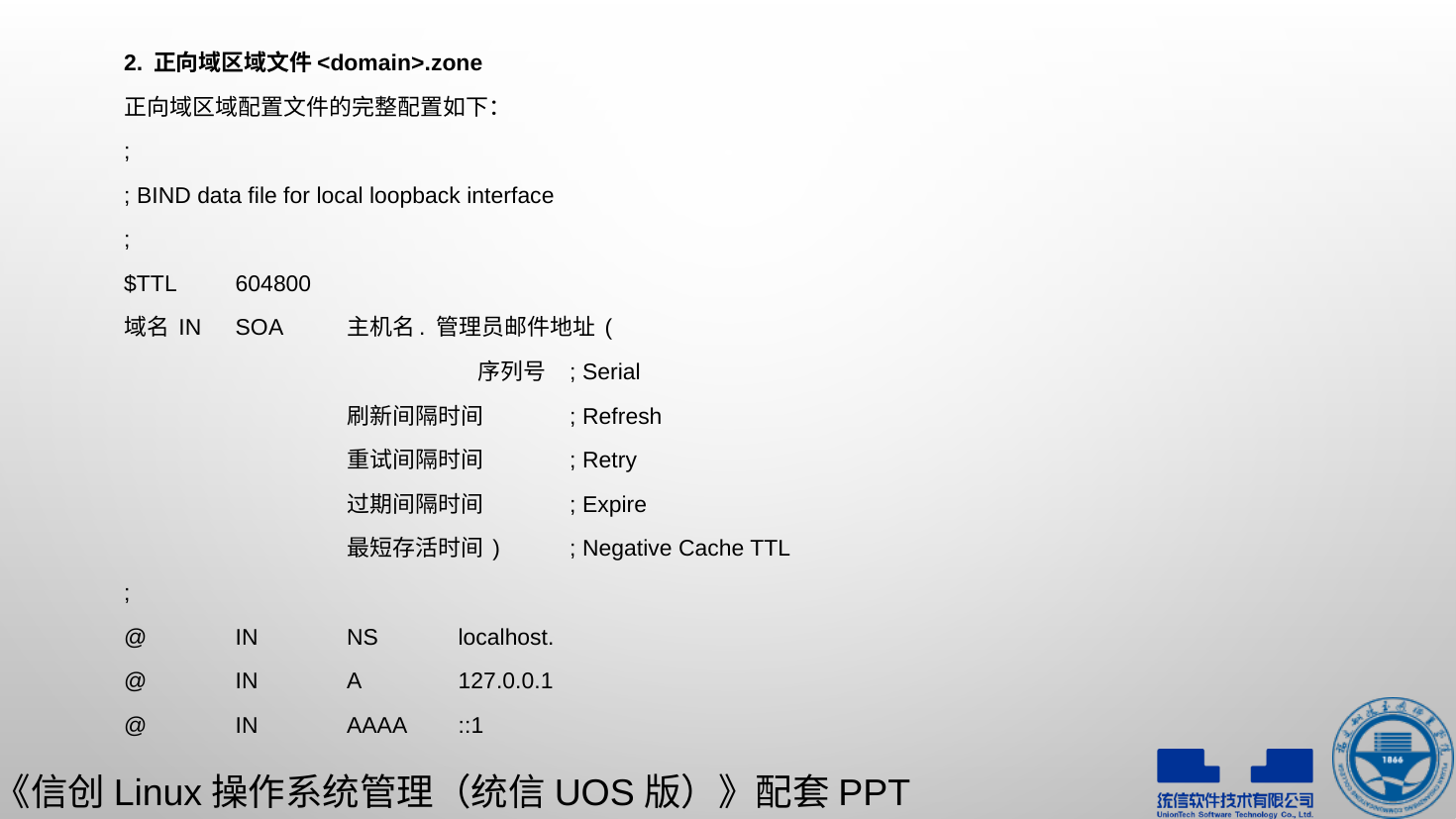

2. 正向域区域文件<domain>.zone
正向域区域配置文件的完整配置如下：
;
; BIND data file for local loopback interface
;
$TTL	604800
域名 IN	SOA	主机名. 管理员邮件地址 (
			   序列号	; Serial
		刷新间隔时间	; Refresh
		重试间隔时间	; Retry
		过期间隔时间	; Expire
		最短存活时间 )	; Negative Cache TTL
;
@	IN	NS	localhost.
@	IN	A	127.0.0.1
@	IN	AAAA	::1